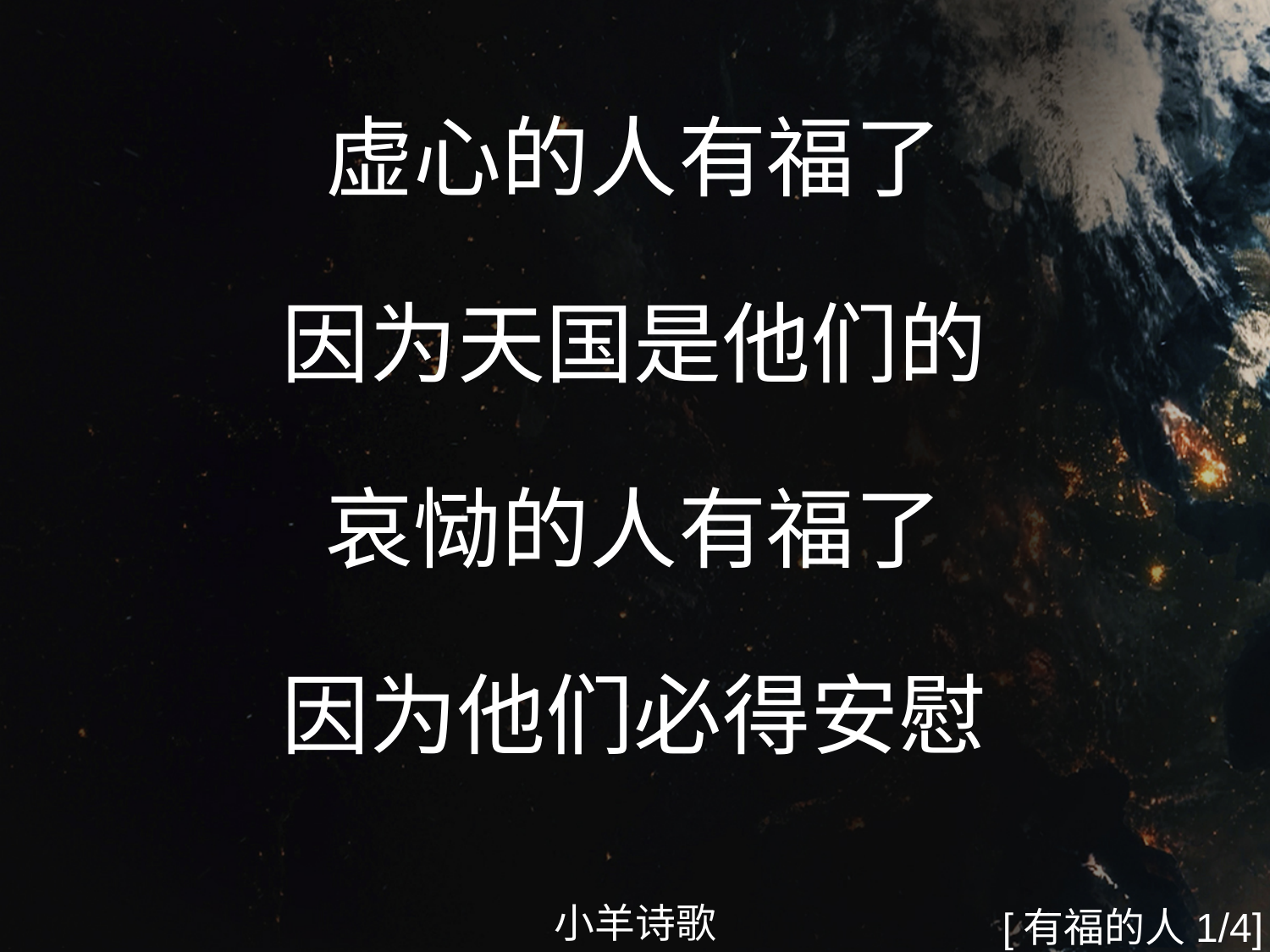

虚心的人有福了

因为天国是他们的

哀恸的人有福了

因为他们必得安慰
#

小羊诗歌
[有福的人1/4]